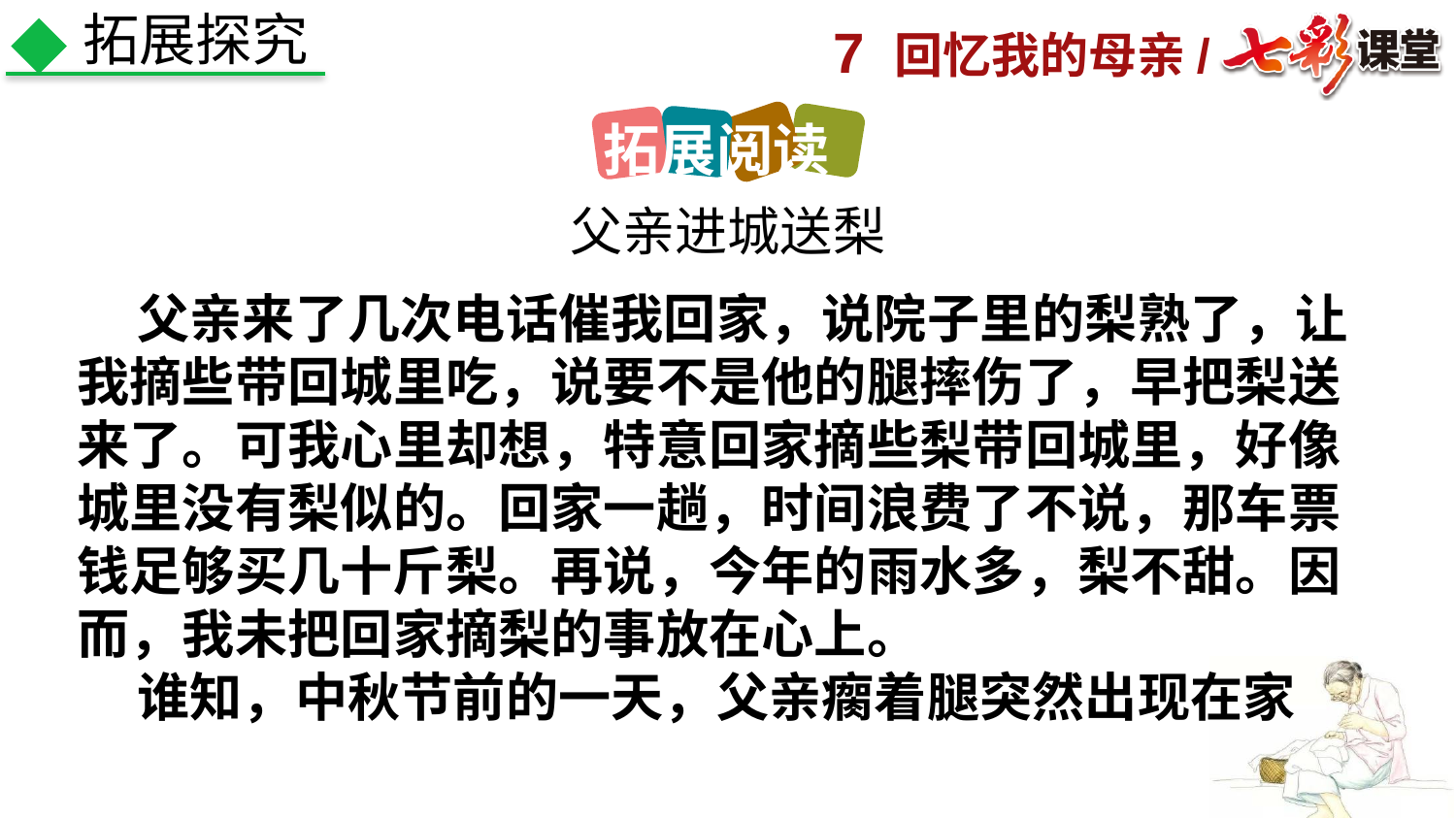

拓展探究

拓展阅读

父亲进城送梨
    父亲来了几次电话催我回家，说院子里的梨熟了，让我摘些带回城里吃，说要不是他的腿摔伤了，早把梨送来了。可我心里却想，特意回家摘些梨带回城里，好像城里没有梨似的。回家一趟，时间浪费了不说，那车票钱足够买几十斤梨。再说，今年的雨水多，梨不甜。因而，我未把回家摘梨的事放在心上。
    谁知，中秋节前的一天，父亲瘸着腿突然出现在家